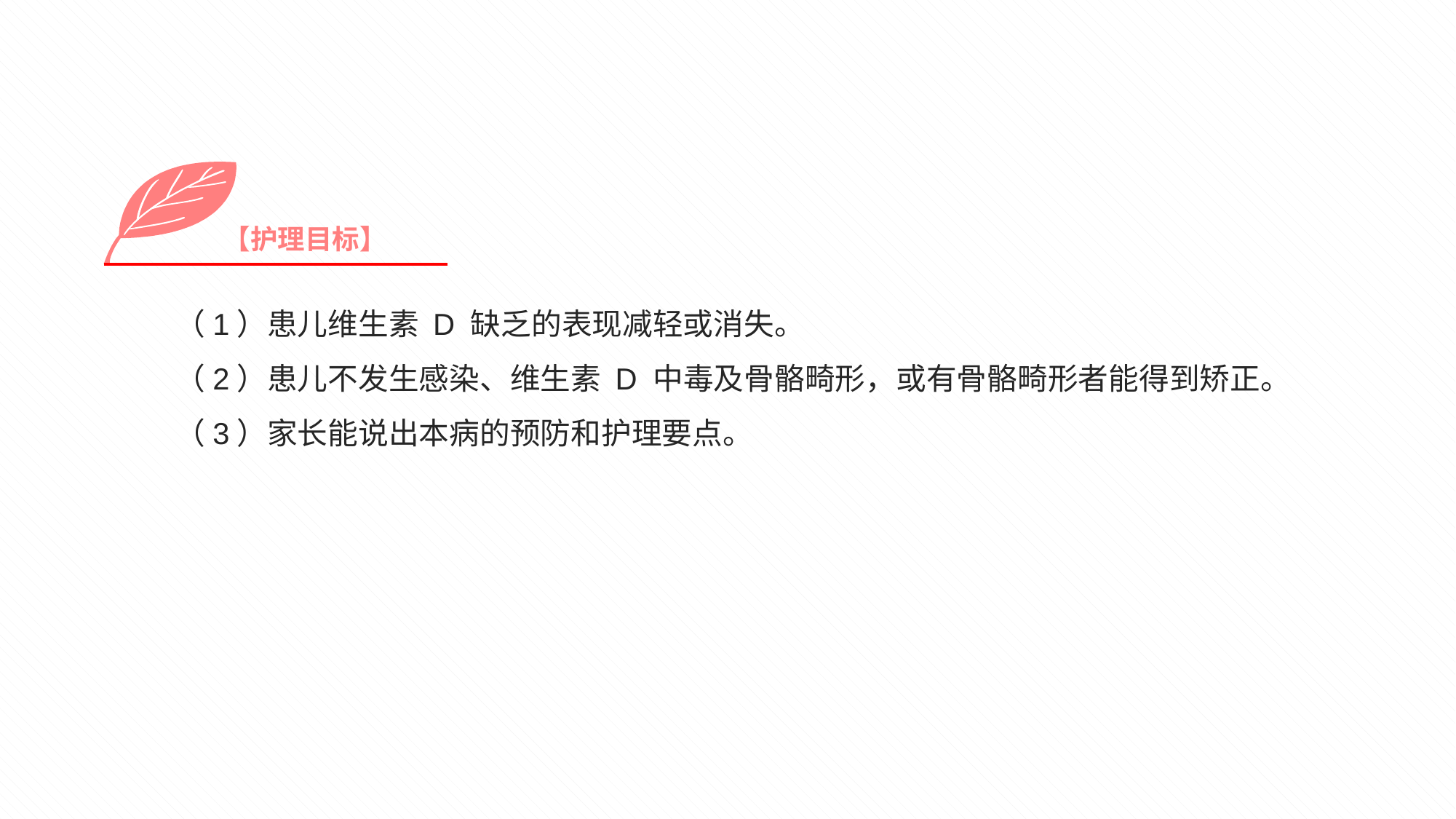

【护理目标】
（1）患儿维生素 D 缺乏的表现减轻或消失。
（2）患儿不发生感染、维生素 D 中毒及骨骼畸形，或有骨骼畸形者能得到矫正。
（3）家长能说出本病的预防和护理要点。